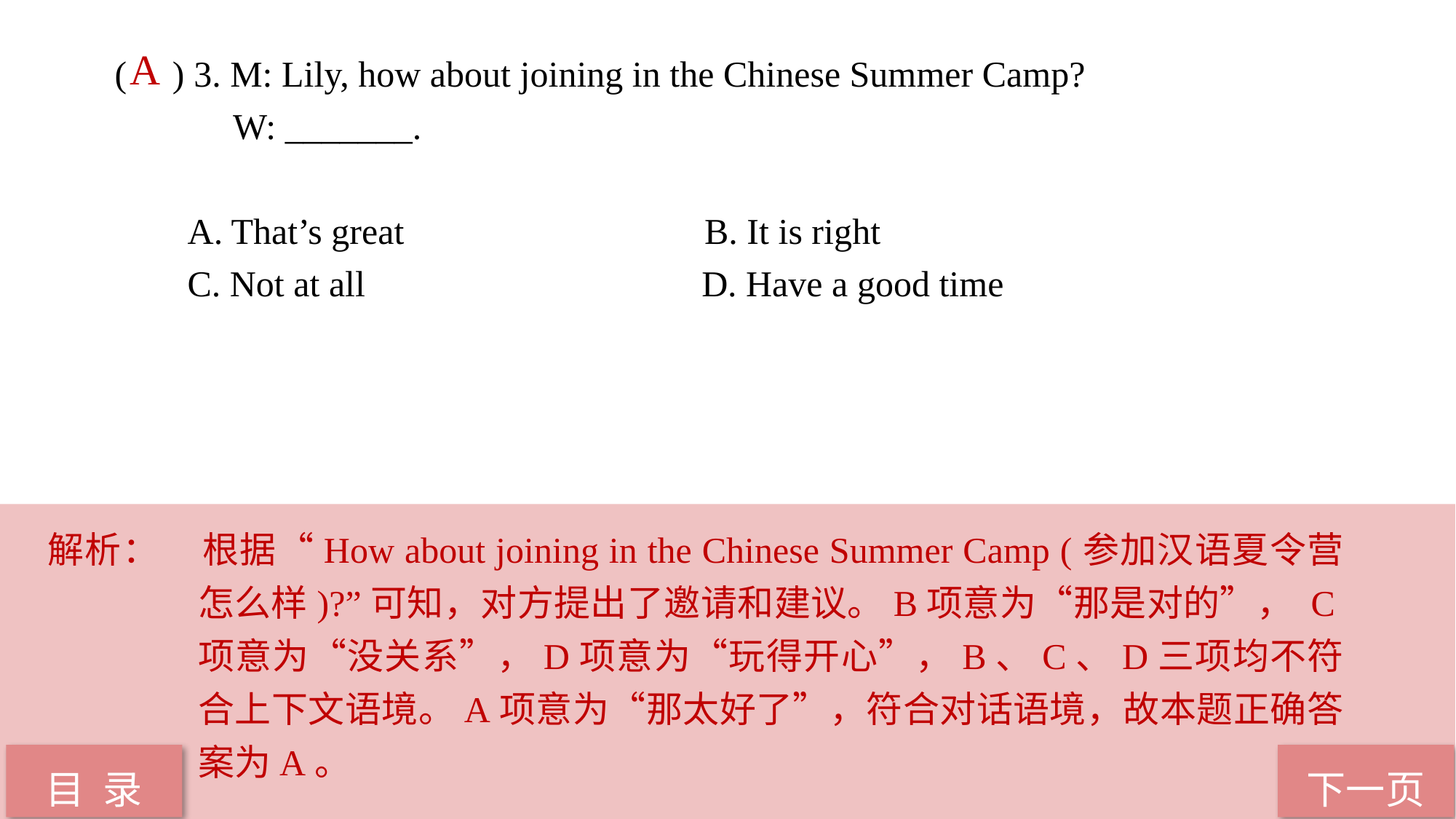

A
(     ) 3. M: Lily, how about joining in the Chinese Summer Camp?
             W: _______.

        A. That’s great                                 B. It is right
        C. Not at all                                     D. Have a good time
解析：	根据“How about joining in the Chinese Summer Camp (参加汉语夏令营怎么样)?”可知，对方提出了邀请和建议。B项意为“那是对的”， C项意为“没关系”，D项意为“玩得开心”，B、C、D三项均不符合上下文语境。A项意为“那太好了”，符合对话语境，故本题正确答案为A。